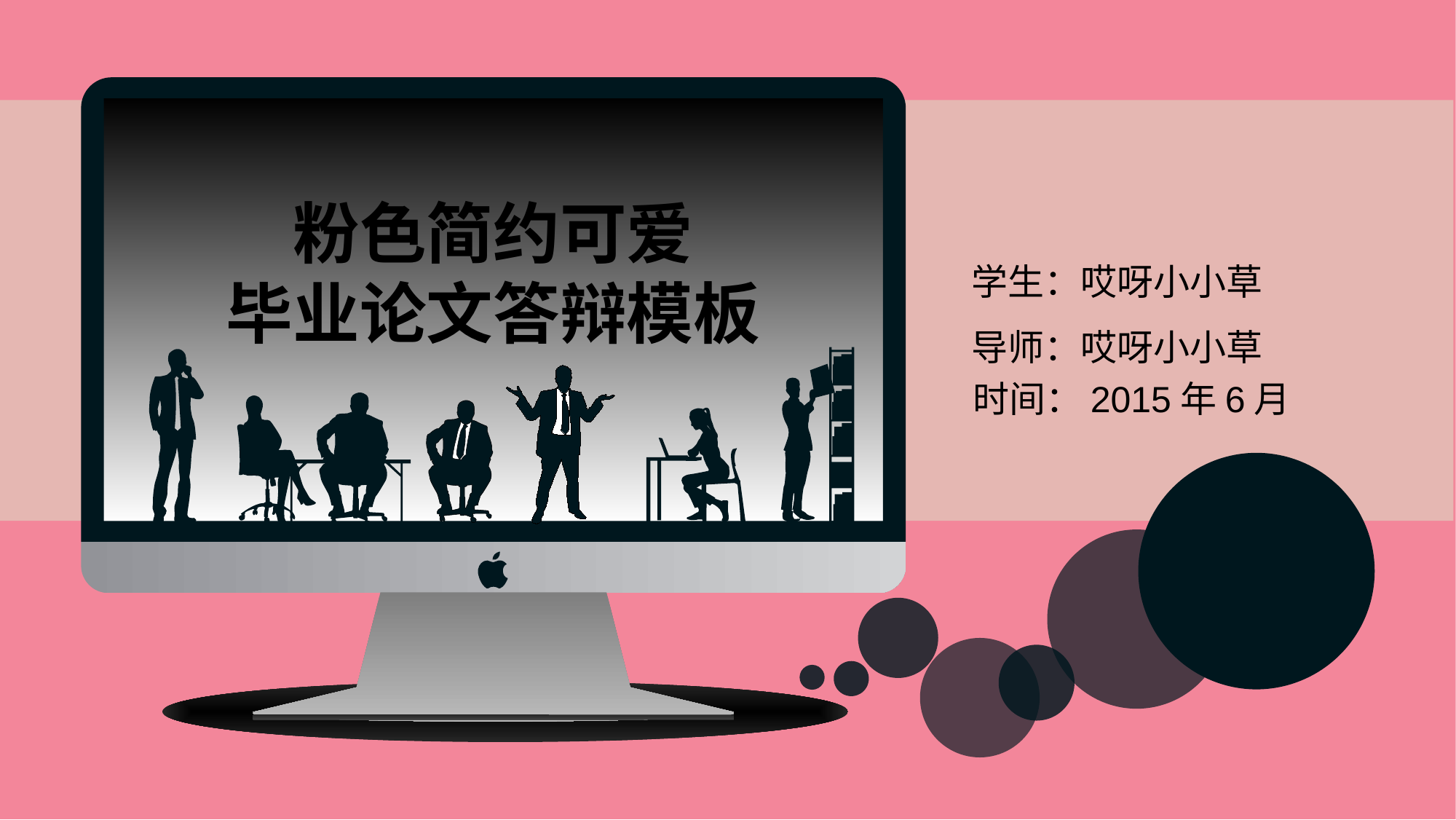

粉色简约可爱
毕业论文答辩模板
学生：哎呀小小草
导师：哎呀小小草
时间：2015年6月